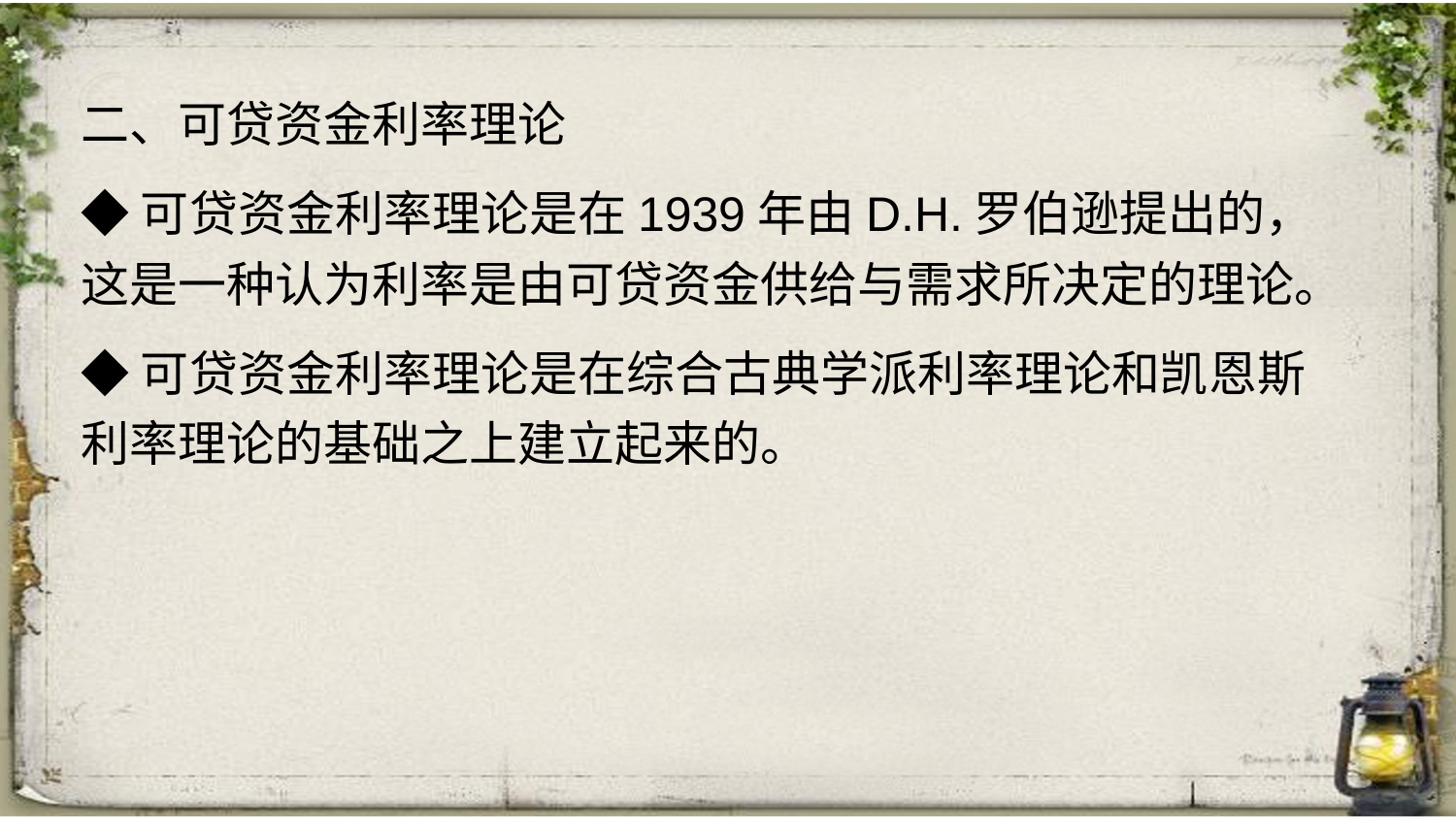

二、可贷资金利率理论
◆可贷资金利率理论是在1939年由D.H.罗伯逊提出的，这是一种认为利率是由可贷资金供给与需求所决定的理论。
◆可贷资金利率理论是在综合古典学派利率理论和凯恩斯利率理论的基础之上建立起来的。